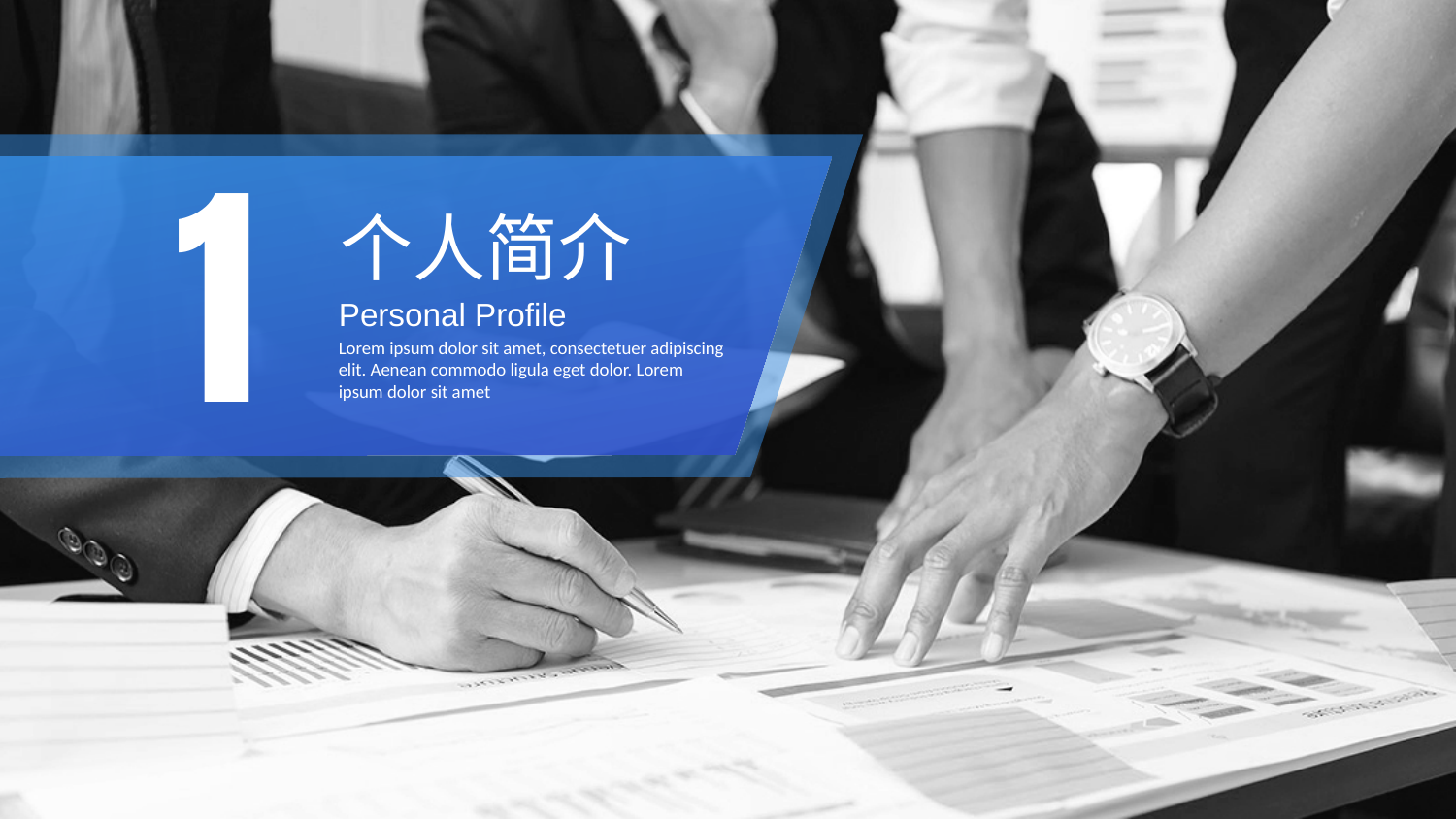

1
个人简介
Personal Profile
Lorem ipsum dolor sit amet, consectetuer adipiscing elit. Aenean commodo ligula eget dolor. Lorem ipsum dolor sit amet